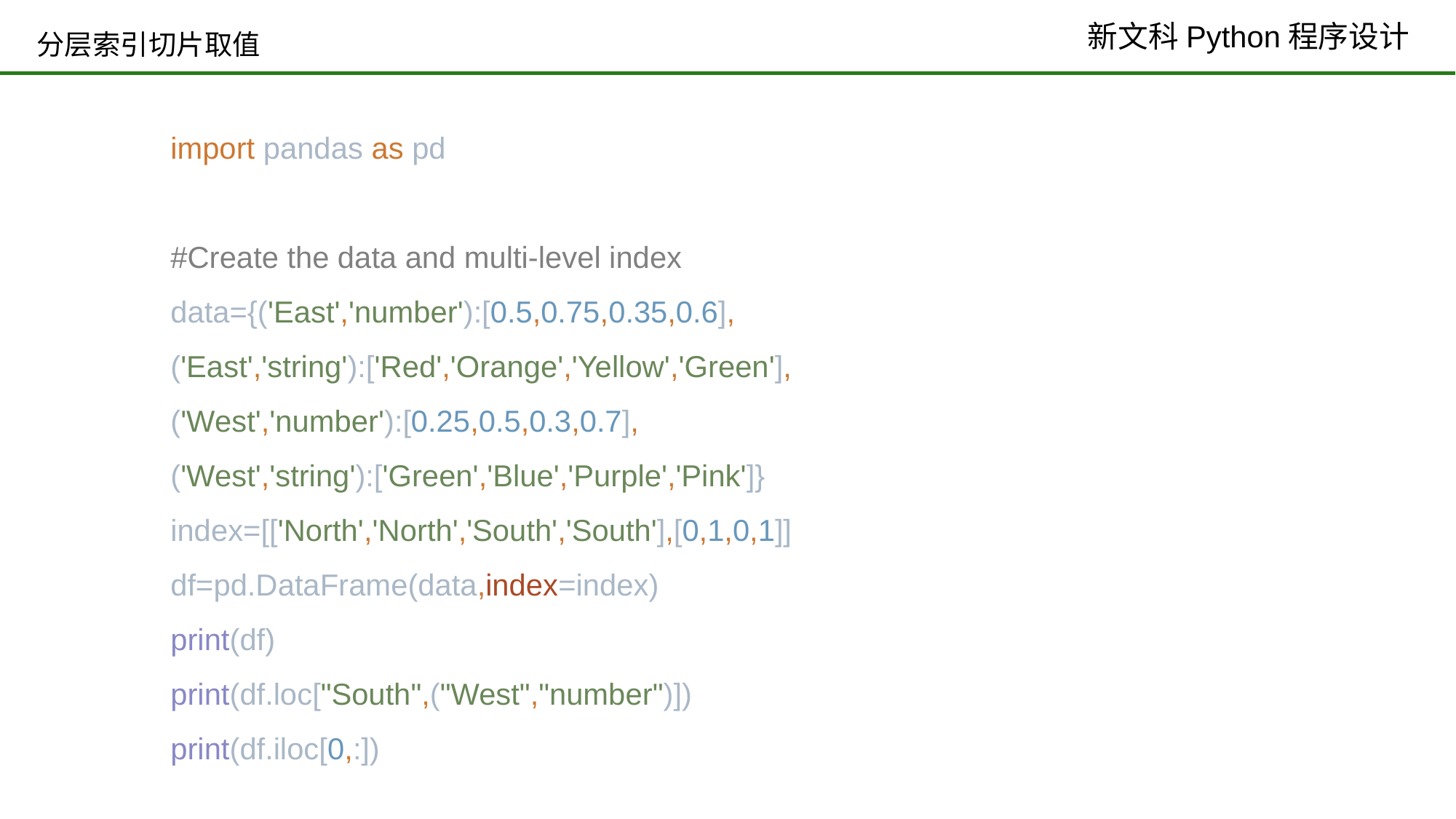

# 分层索引切片取值
import pandas as pd
#Create the data and multi-level index
data={('East','number'):[0.5,0.75,0.35,0.6],
('East','string'):['Red','Orange','Yellow','Green'],
('West','number'):[0.25,0.5,0.3,0.7],
('West','string'):['Green','Blue','Purple','Pink']}
index=[['North','North','South','South'],[0,1,0,1]]
df=pd.DataFrame(data,index=index)
print(df)
print(df.loc["South",("West","number")])
print(df.iloc[0,:])